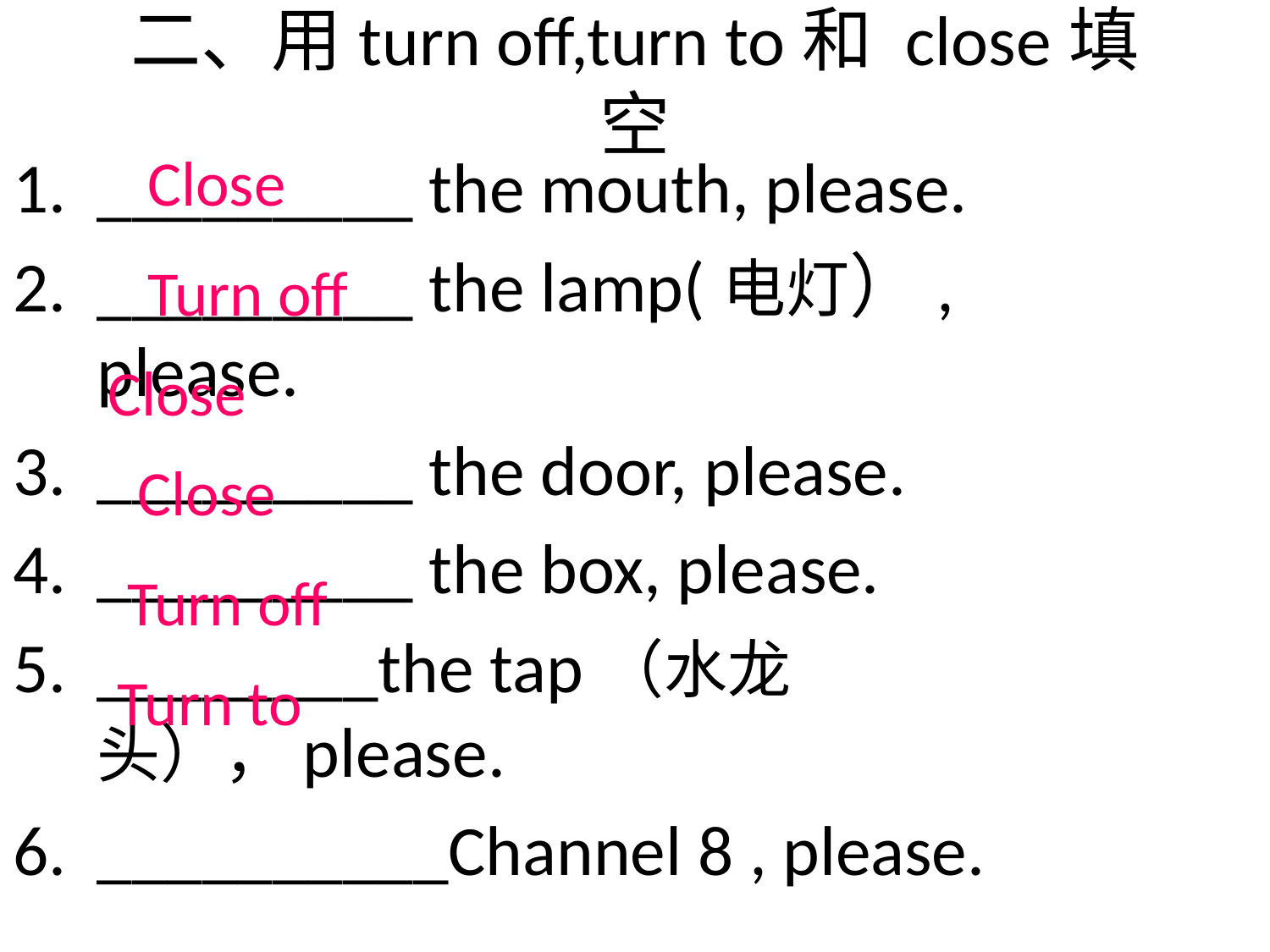

# 二、用turn off,turn to和 close填空
_________ the mouth, please.
_________ the lamp(电灯）, please.
_________ the door, please.
_________ the box, please.
________the tap（水龙头），please.
__________Channel 8 , please.
Close
Turn off
Close
Close
Turn off
Turn to